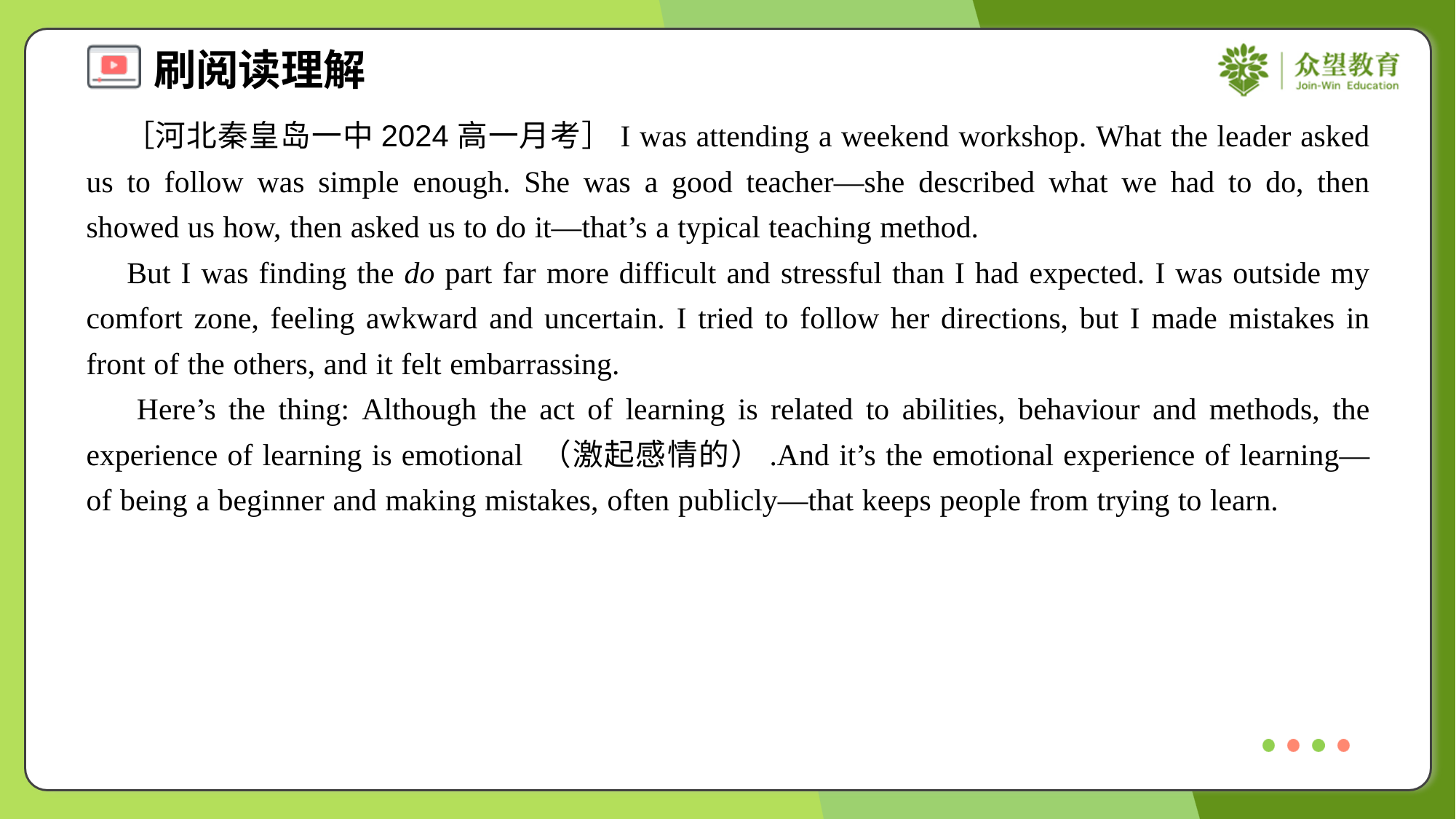

［河北秦皇岛一中2024高一月考］I was attending a weekend workshop. What the leader asked us to follow was simple enough. She was a good teacher—she described what we had to do, then showed us how, then asked us to do it—that’s a typical teaching method.
    But I was finding the do part far more difficult and stressful than I had expected. I was outside my comfort zone, feeling awkward and uncertain. I tried to follow her directions, but I made mistakes in front of the others, and it felt embarrassing.
    Here’s the thing: Although the act of learning is related to abilities, behaviour and methods, the experience of learning is emotional （激起感情的）.And it’s the emotional experience of learning—of being a beginner and making mistakes, often publicly—that keeps people from trying to learn.